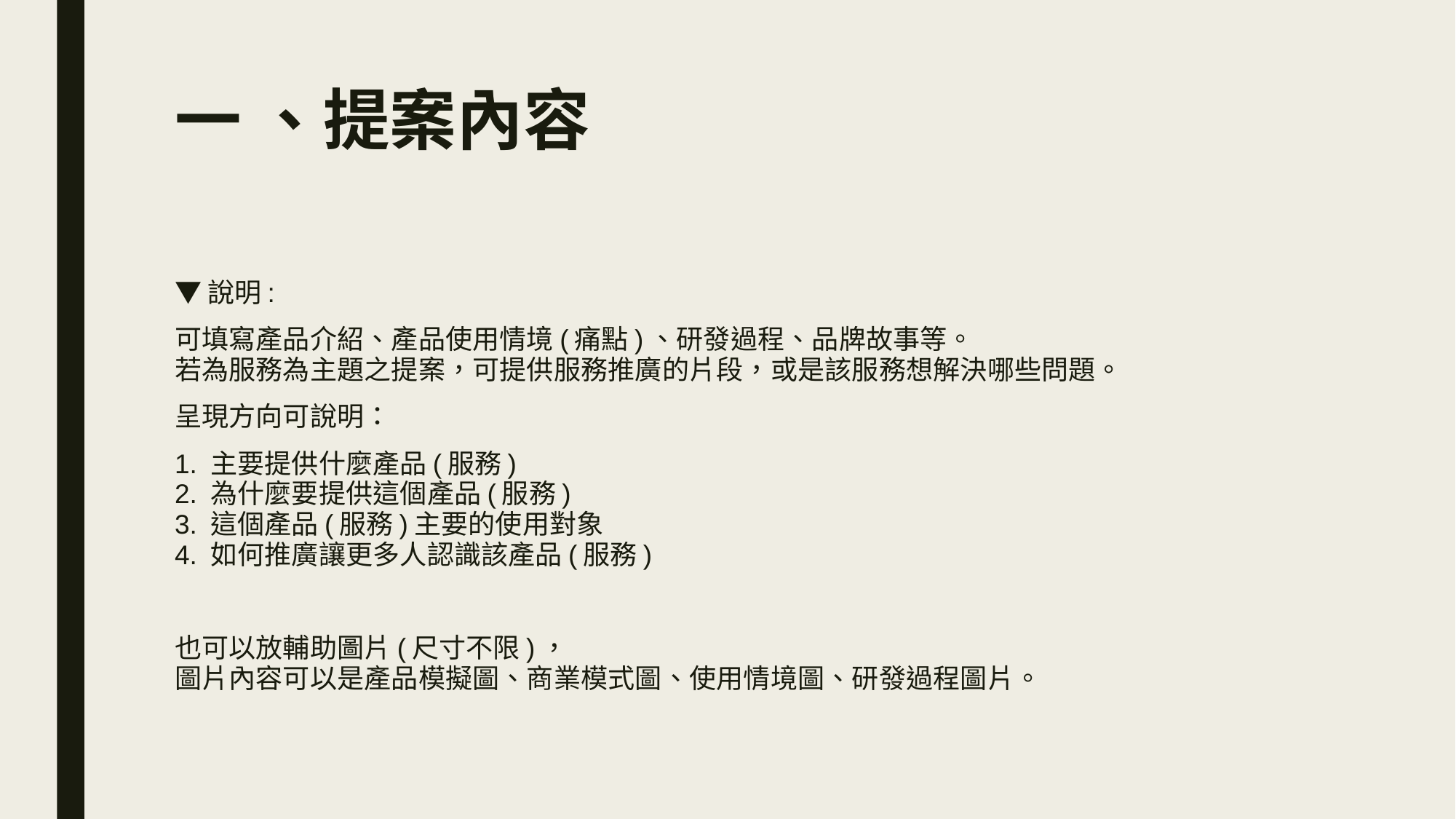

# 一 、提案內容
▼說明:
可填寫產品介紹、產品使用情境(痛點)、研發過程、品牌故事等。
若為服務為主題之提案，可提供服務推廣的片段，或是該服務想解決哪些問題。
呈現方向可說明：
1. 主要提供什麼產品(服務)
2. 為什麼要提供這個產品(服務)
3. 這個產品(服務)主要的使用對象
4. 如何推廣讓更多人認識該產品(服務)

也可以放輔助圖片(尺寸不限)，
圖片內容可以是產品模擬圖、商業模式圖、使用情境圖、研發過程圖片。